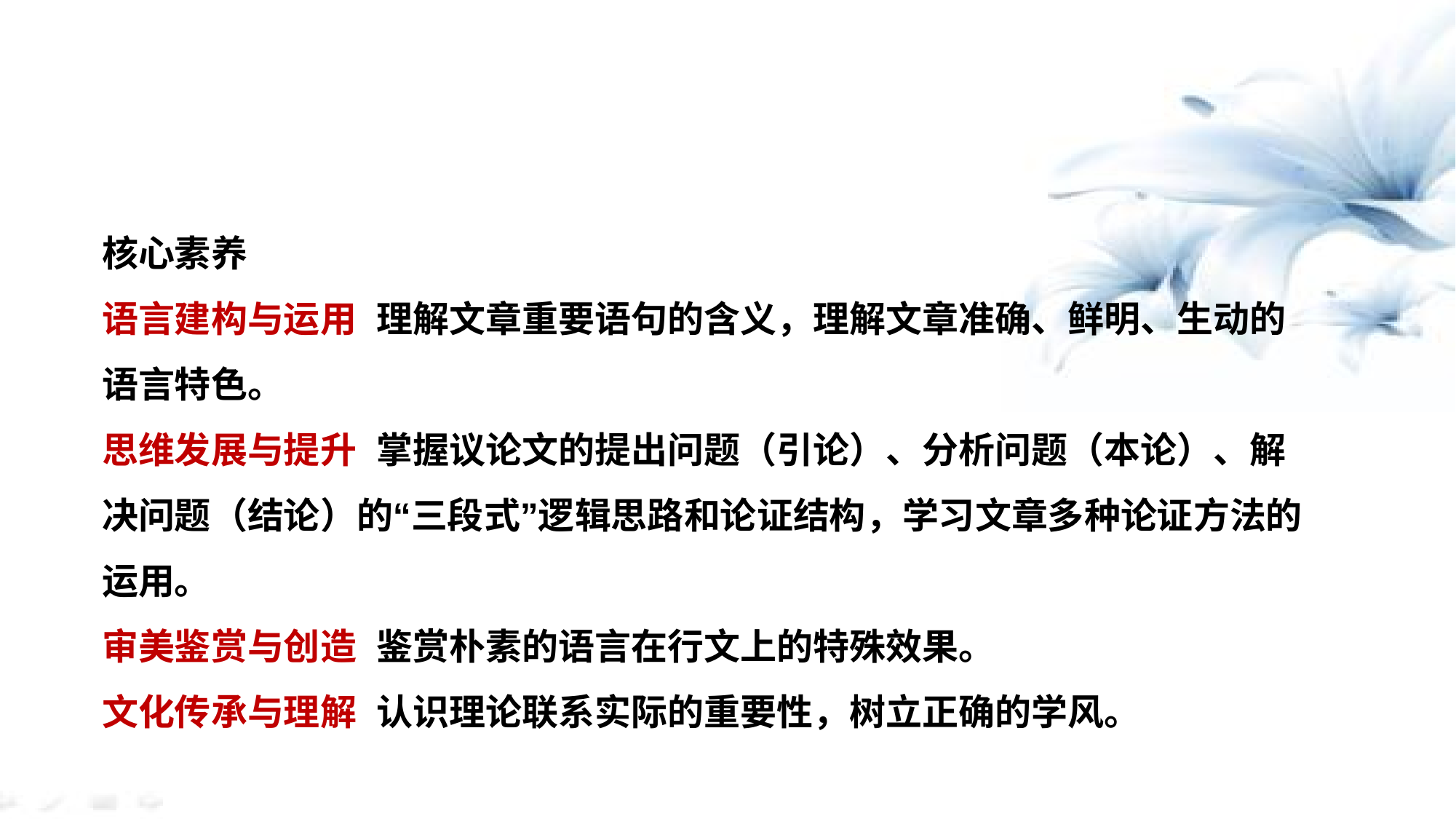

核心素养
语言建构与运用  理解文章重要语句的含义，理解文章准确、鲜明、生动的语言特色。
思维发展与提升  掌握议论文的提出问题（引论）、分析问题（本论）、解决问题（结论）的“三段式”逻辑思路和论证结构，学习文章多种论证方法的运用。
审美鉴赏与创造  鉴赏朴素的语言在行文上的特殊效果。
文化传承与理解  认识理论联系实际的重要性，树立正确的学风。